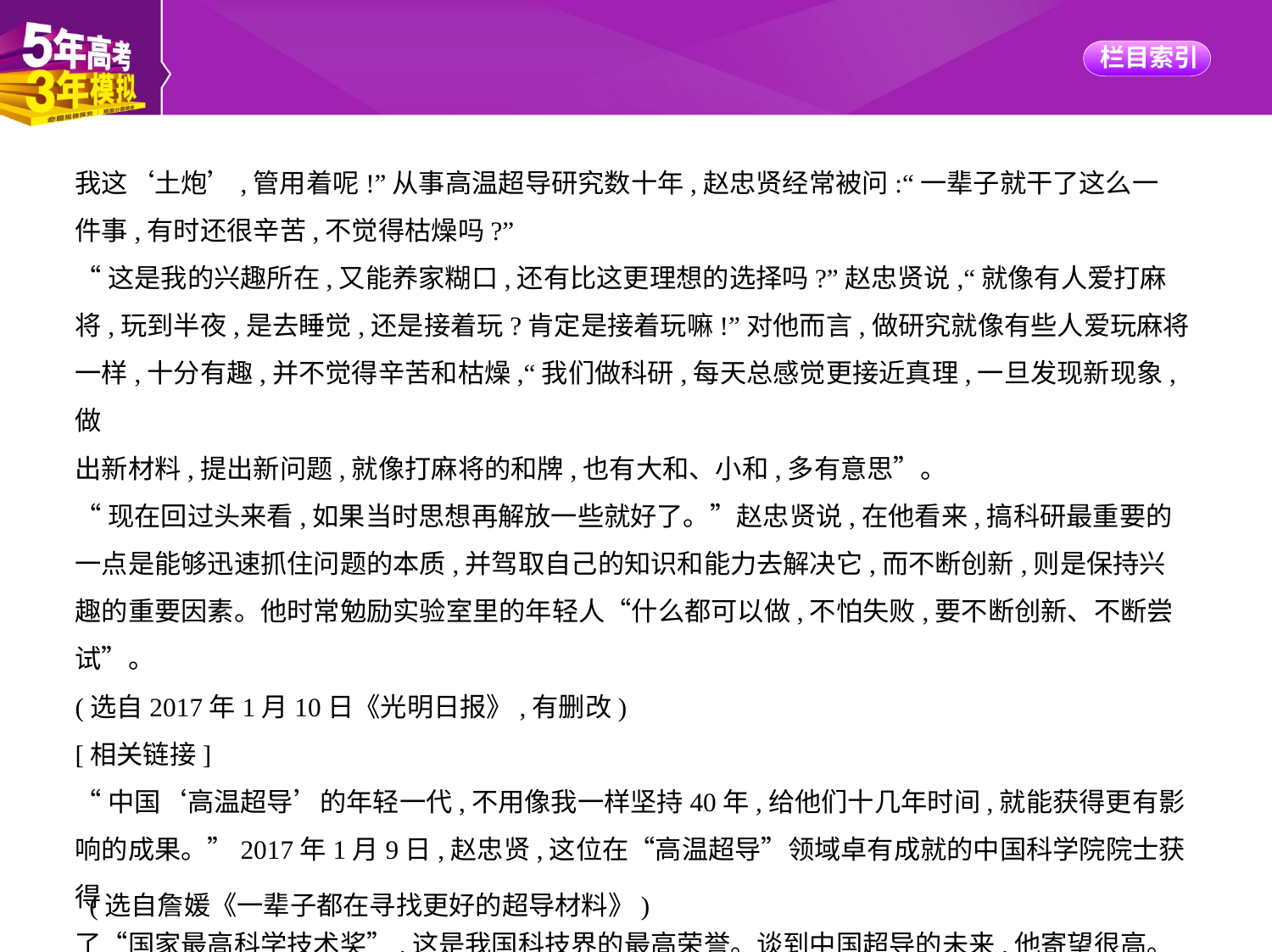

我这‘土炮’,管用着呢!”从事高温超导研究数十年,赵忠贤经常被问:“一辈子就干了这么一
件事,有时还很辛苦,不觉得枯燥吗?”
“这是我的兴趣所在,又能养家糊口,还有比这更理想的选择吗?”赵忠贤说,“就像有人爱打麻
将,玩到半夜,是去睡觉,还是接着玩?肯定是接着玩嘛!”对他而言,做研究就像有些人爱玩麻将
一样,十分有趣,并不觉得辛苦和枯燥,“我们做科研,每天总感觉更接近真理,一旦发现新现象,做
出新材料,提出新问题,就像打麻将的和牌,也有大和、小和,多有意思”。
“现在回过头来看,如果当时思想再解放一些就好了。”赵忠贤说,在他看来,搞科研最重要的
一点是能够迅速抓住问题的本质,并驾取自己的知识和能力去解决它,而不断创新,则是保持兴
趣的重要因素。他时常勉励实验室里的年轻人“什么都可以做,不怕失败,要不断创新、不断尝
试”。
(选自2017年1月10日《光明日报》,有删改)
[相关链接]
“中国‘高温超导’的年轻一代,不用像我一样坚持40年,给他们十几年时间,就能获得更有影
响的成果。”2017年1月9日,赵忠贤,这位在“高温超导”领域卓有成就的中国科学院院士获得
了“国家最高科学技术奖”,这是我国科技界的最高荣誉。谈到中国超导的未来,他寄望很高。
(选自詹媛《一辈子都在寻找更好的超导材料》)